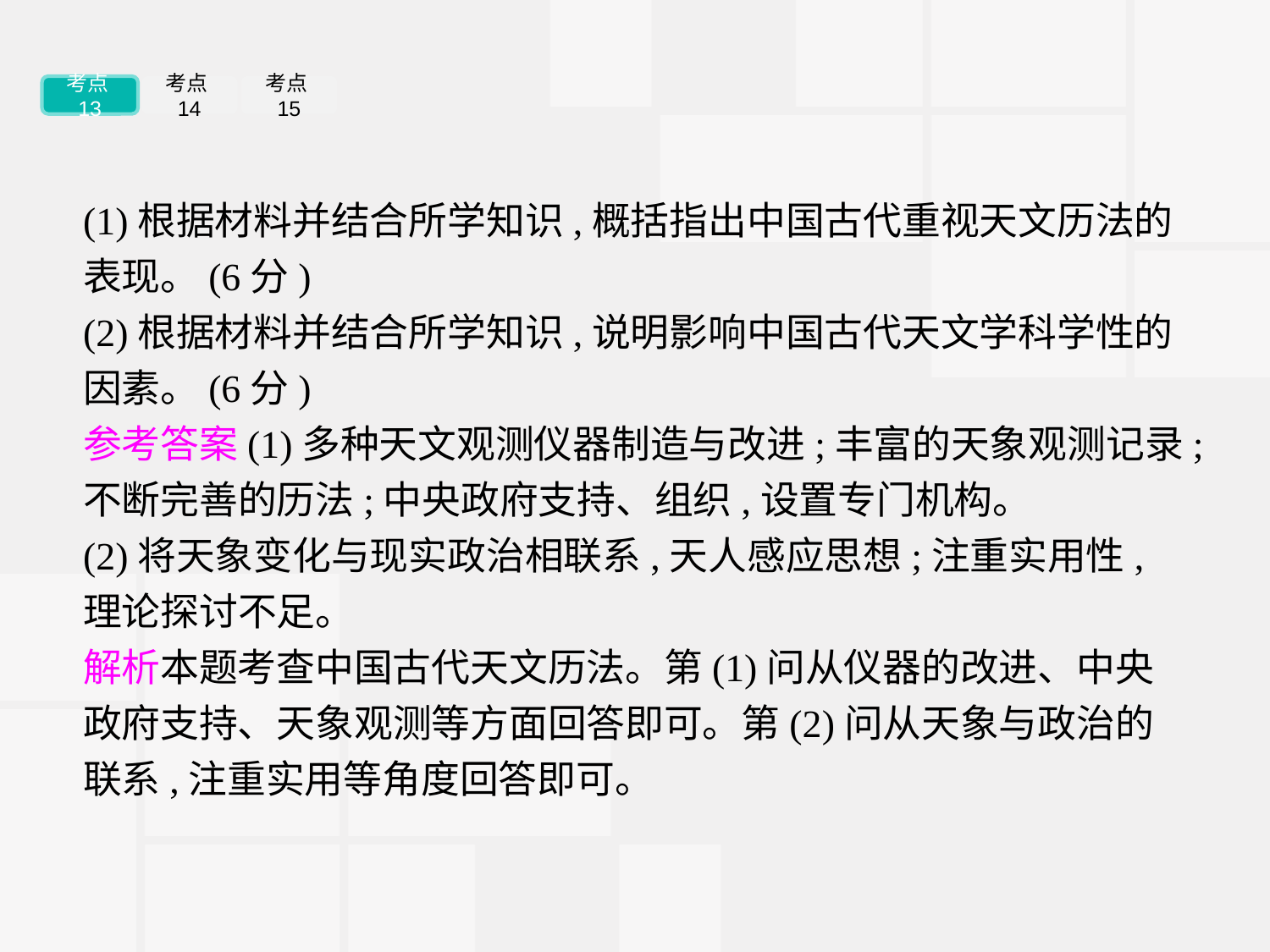

考点13
考点14
考点15
(1)根据材料并结合所学知识,概括指出中国古代重视天文历法的表现。(6分)
(2)根据材料并结合所学知识,说明影响中国古代天文学科学性的因素。(6分)
参考答案(1)多种天文观测仪器制造与改进;丰富的天象观测记录;不断完善的历法;中央政府支持、组织,设置专门机构。
(2)将天象变化与现实政治相联系,天人感应思想;注重实用性,理论探讨不足。
解析本题考查中国古代天文历法。第(1)问从仪器的改进、中央政府支持、天象观测等方面回答即可。第(2)问从天象与政治的联系,注重实用等角度回答即可。